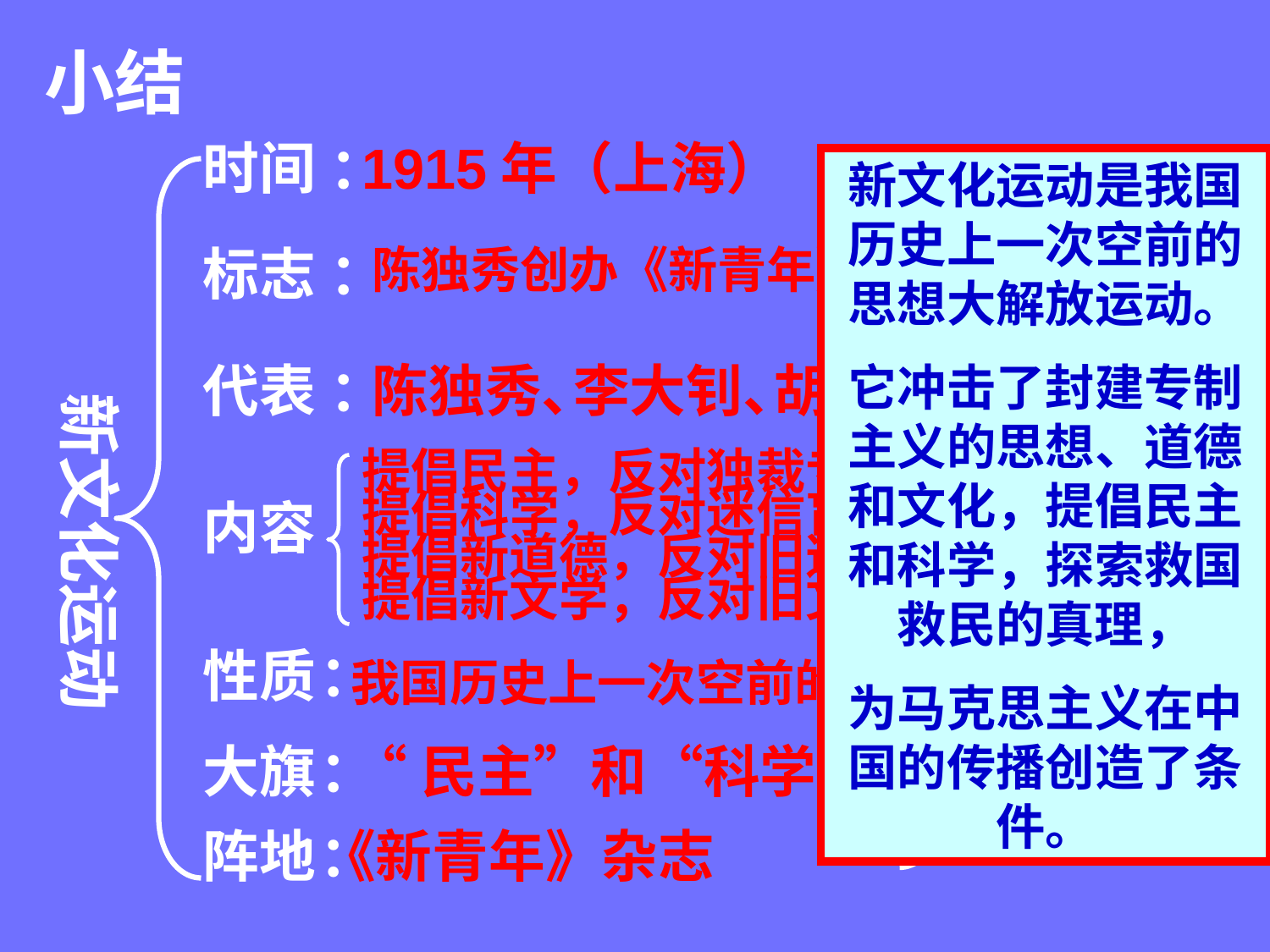

小结
时间
：
1915年（上海）
新文化运动是我国历史上一次空前的思想大解放运动。
它冲击了封建专制主义的思想、道德和文化，提倡民主和科学，探索救国救民的真理，
为马克思主义在中国的传播创造了条件。

新文化运动伟大历史
标志
：
陈独秀创办《新青年》
代表
：
陈独秀、
李大钊、
胡适、
鲁迅
意义是什么？
新文化运动
提倡民主，反对独裁专制

提倡科学，反对迷信盲从
内容
提倡新道德，反对旧道德
提倡新文学，反对旧文学
性质
：
我国历史上一次空前的思想大解放运动
大旗
：
“民主”和“科学”
阵地
：
《新青年》杂志